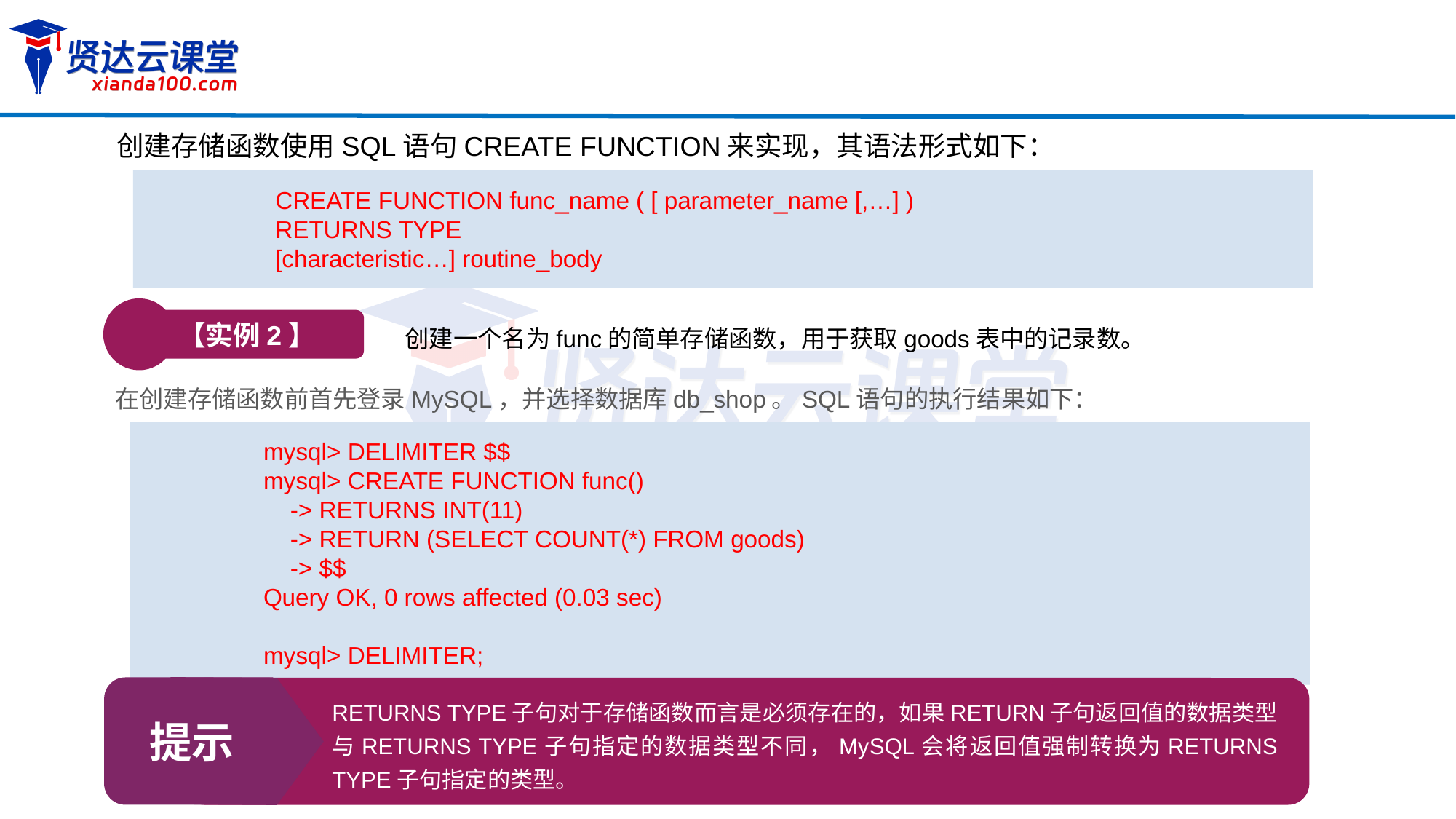

创建存储函数使用SQL语句CREATE FUNCTION来实现，其语法形式如下：

CREATE FUNCTION func_name ( [ parameter_name [,…] )
RETURNS TYPE
[characteristic…] routine_body

【实例2】
创建一个名为func的简单存储函数，用于获取goods表中的记录数。
在创建存储函数前首先登录MySQL，并选择数据库db_shop。SQL语句的执行结果如下：

mysql> DELIMITER $$
mysql> CREATE FUNCTION func()
    -> RETURNS INT(11)
    -> RETURN (SELECT COUNT(*) FROM goods)
    -> $$
Query OK, 0 rows affected (0.03 sec)

mysql> DELIMITER;
提示

RETURNS TYPE子句对于存储函数而言是必须存在的，如果RETURN子句返回值的数据类型与RETURNS TYPE子句指定的数据类型不同，MySQL会将返回值强制转换为RETURNS TYPE子句指定的类型。